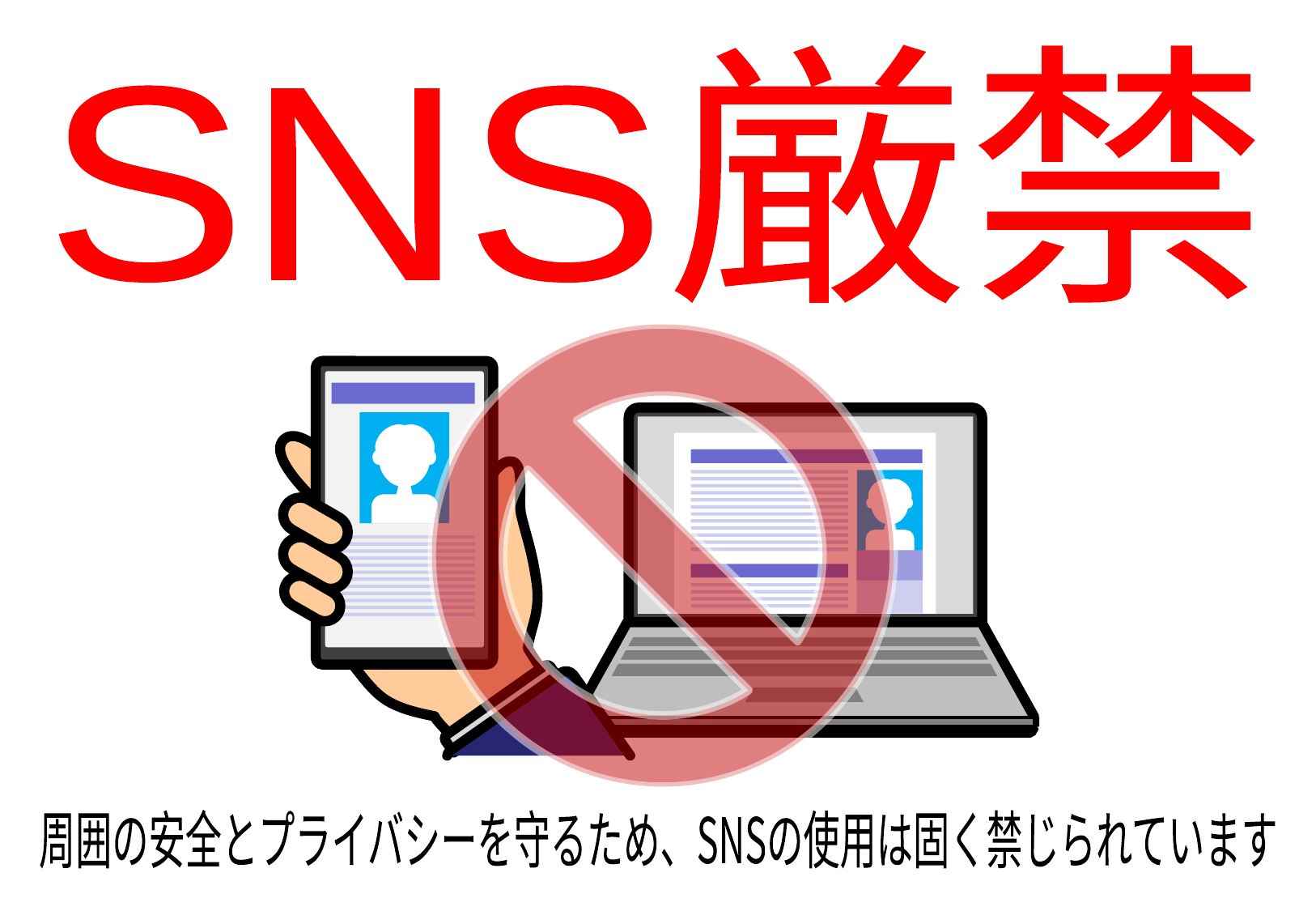

SNS厳禁

周囲の安全とプライバシーを守るため、SNSの使用は固く禁じられています